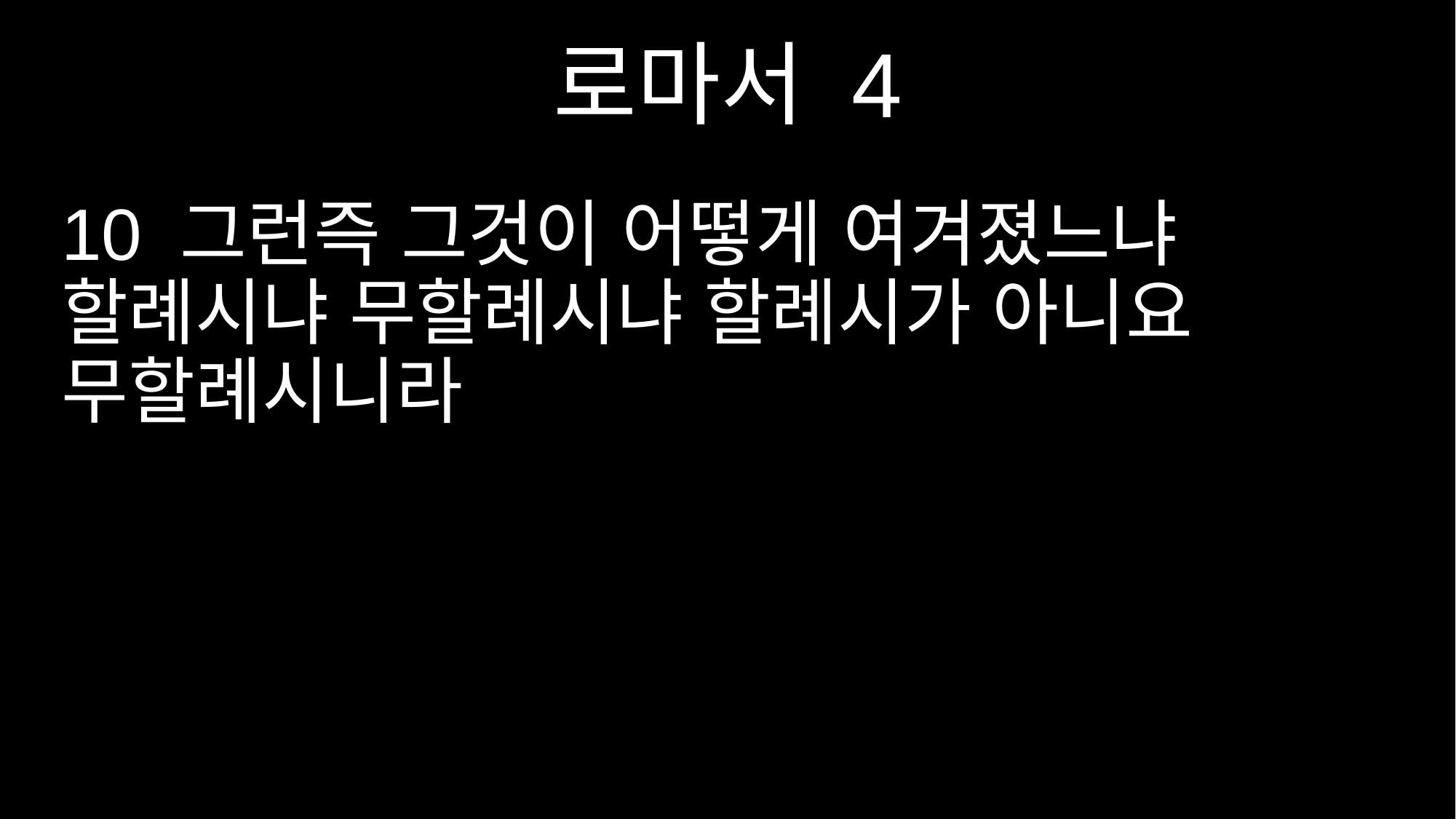

로마서 4
10 그런즉 그것이 어떻게 여겨졌느냐 할례시냐 무할례시냐 할례시가 아니요 무할례시니라